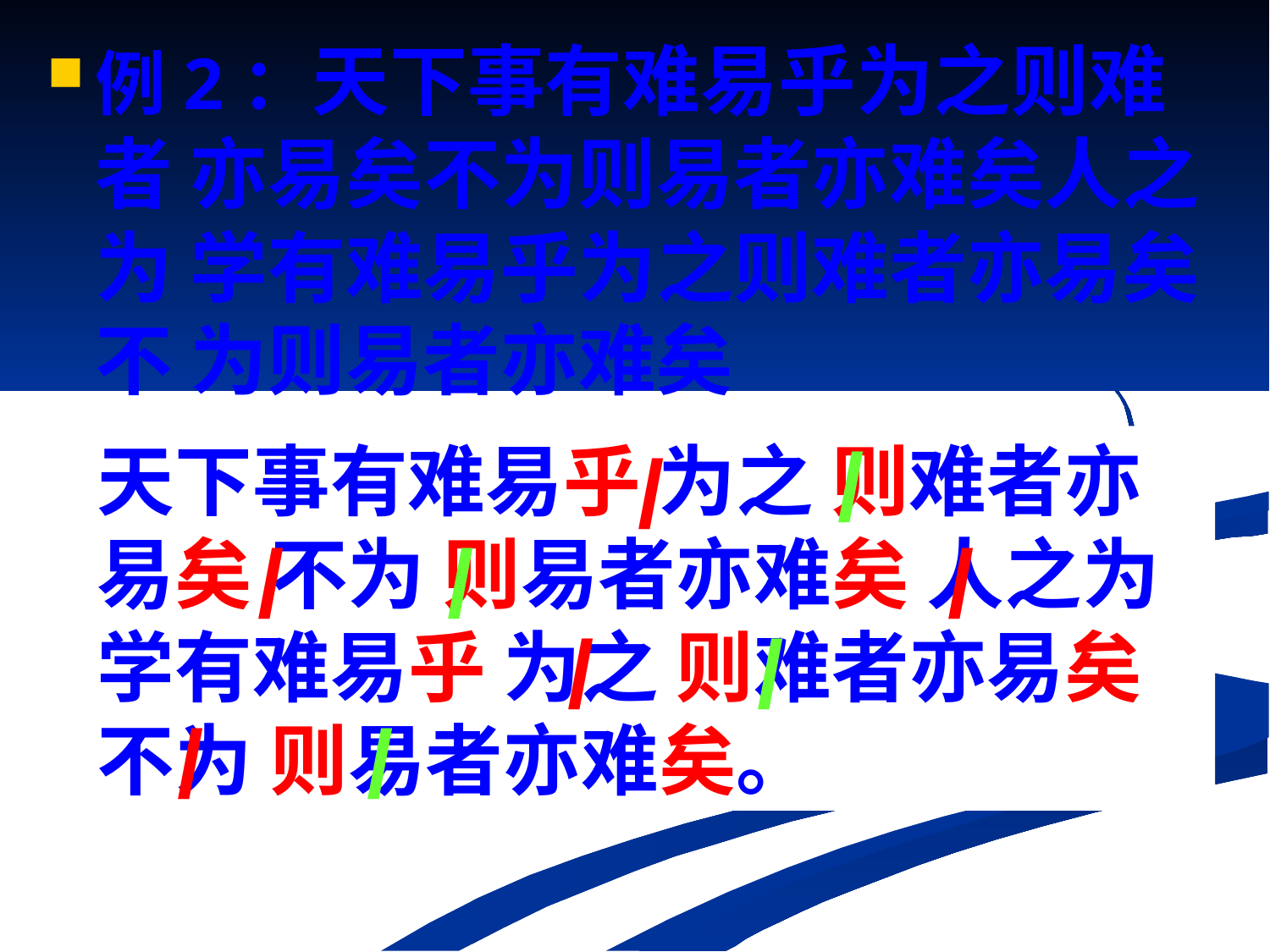

例2：天下事有难易乎为之则难者 亦易矣不为则易者亦难矣人之为 学有难易乎为之则难者亦易矣不 为则易者亦难矣
/
天下事有难易乎 为之 则难者亦易矣 不为 则易者亦难矣 人之为学有难易乎 为之 则难者亦易矣 不为 则易者亦难矣。
/
/
/
/
/
/
/
/